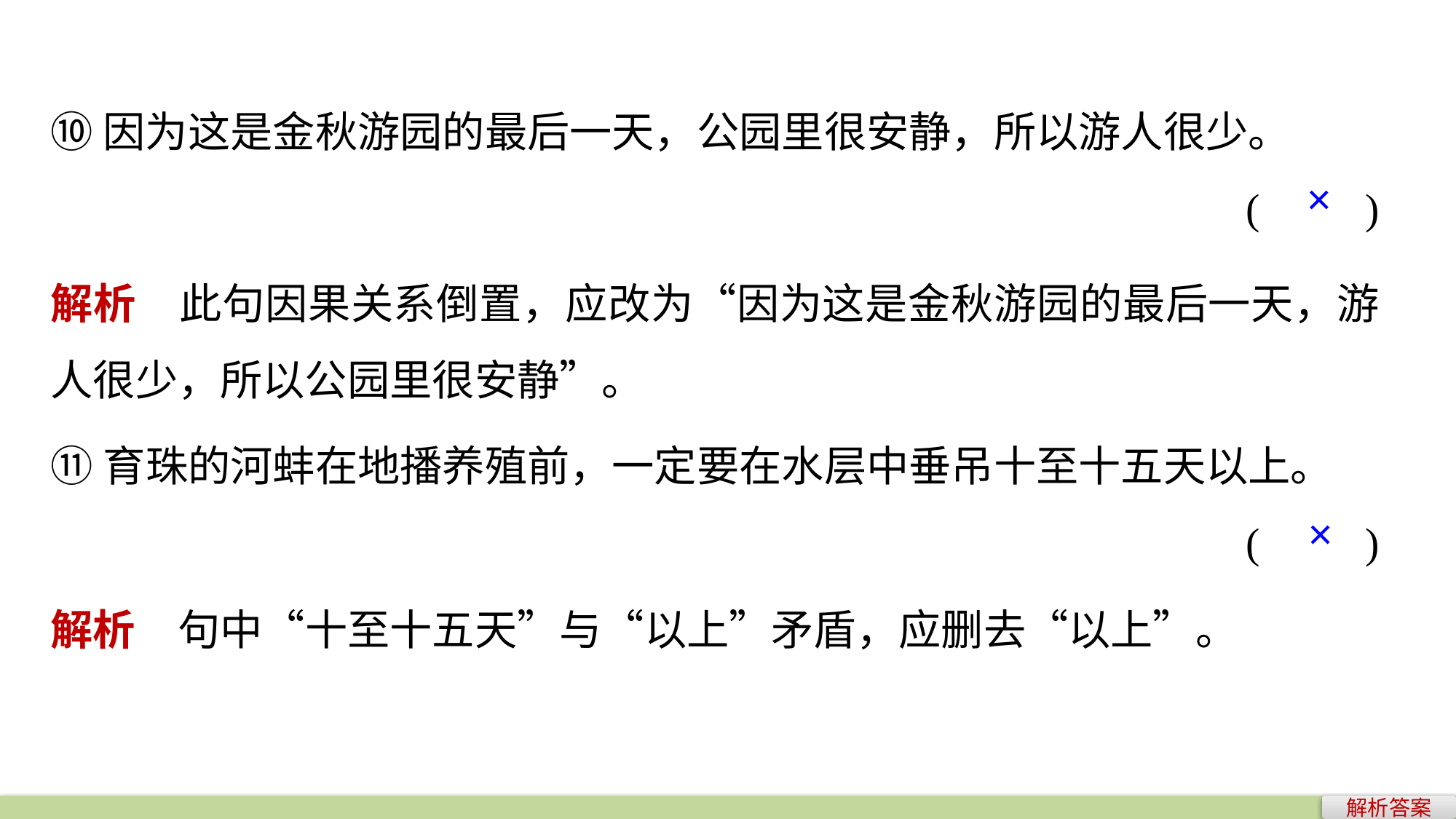

⑩因为这是金秋游园的最后一天，公园里很安静，所以游人很少。
(　　)
×
解析　此句因果关系倒置，应改为“因为这是金秋游园的最后一天，游人很少，所以公园里很安静”。
⑪育珠的河蚌在地播养殖前，一定要在水层中垂吊十至十五天以上。
(　　)
×
解析　句中“十至十五天”与“以上”矛盾，应删去“以上”。

解析答案